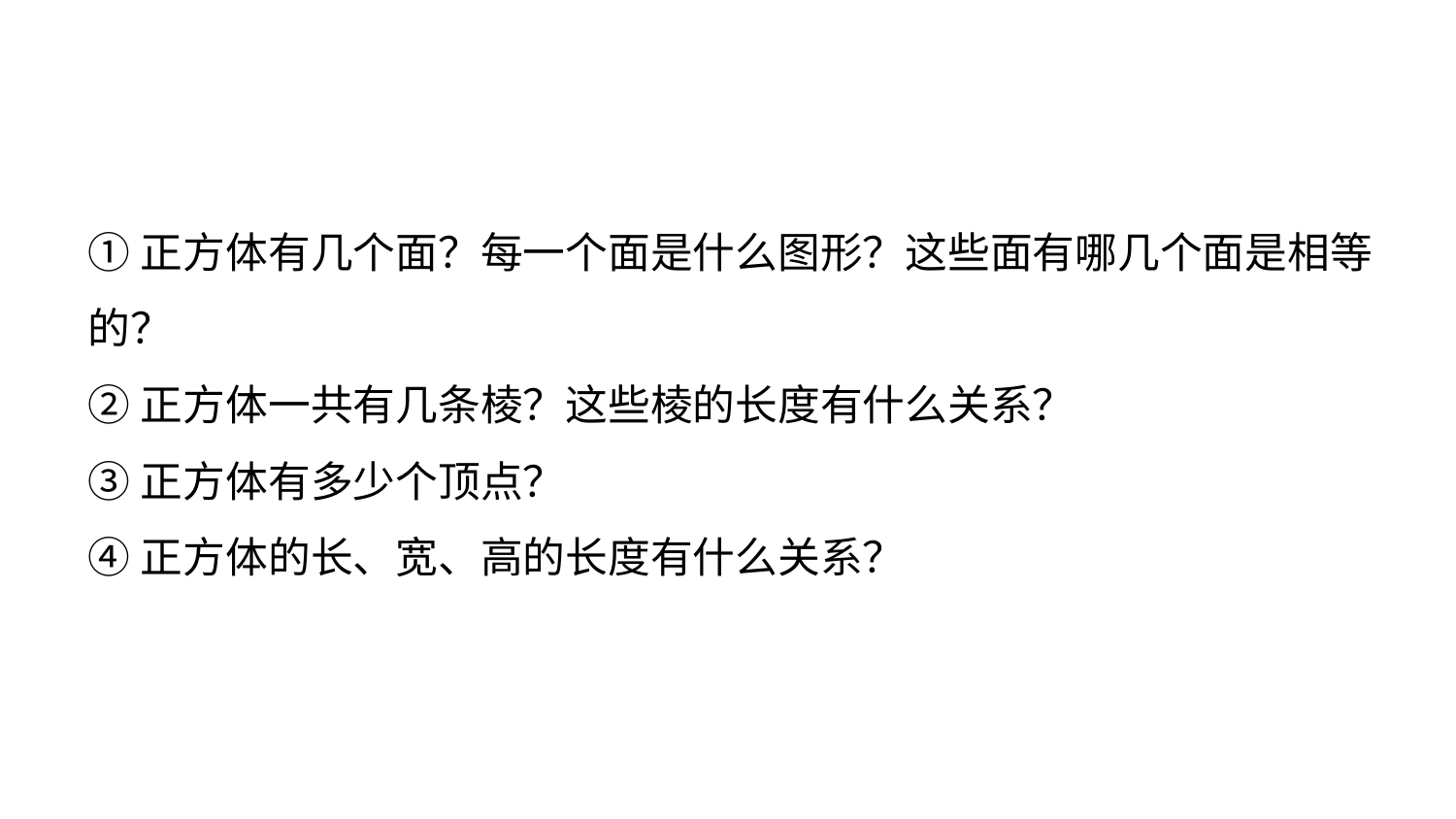

①正方体有几个面？每一个面是什么图形？这些面有哪几个面是相等的？
②正方体一共有几条棱？这些棱的长度有什么关系？
③正方体有多少个顶点？
④正方体的长、宽、高的长度有什么关系？